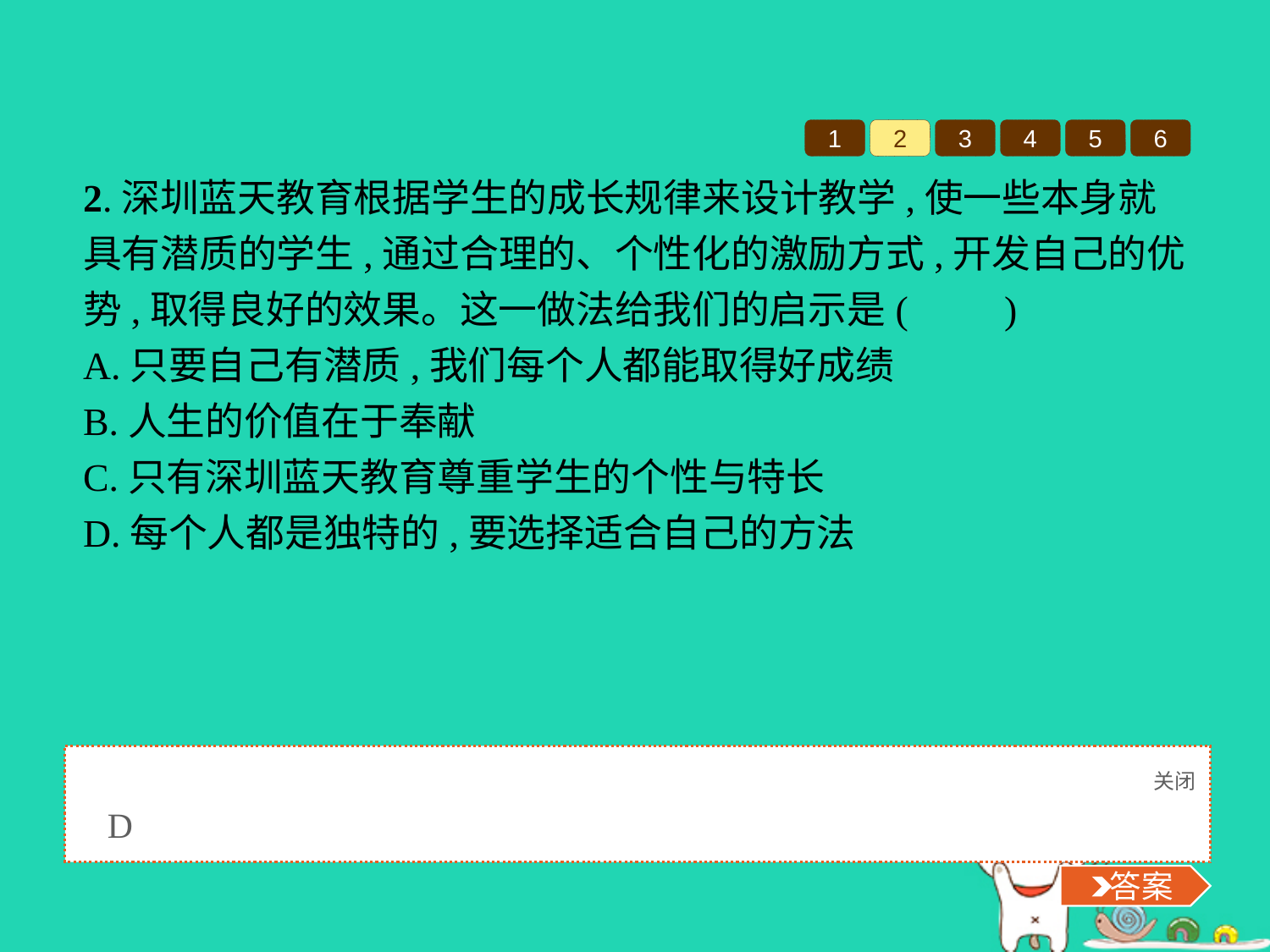

1
2
3
4
5
6
2.深圳蓝天教育根据学生的成长规律来设计教学,使一些本身就具有潜质的学生,通过合理的、个性化的激励方式,开发自己的优势,取得良好的效果。这一做法给我们的启示是(　　)
A.只要自己有潜质,我们每个人都能取得好成绩
B.人生的价值在于奉献
C.只有深圳蓝天教育尊重学生的个性与特长
D.每个人都是独特的,要选择适合自己的方法

关闭
  答案

D
  答案